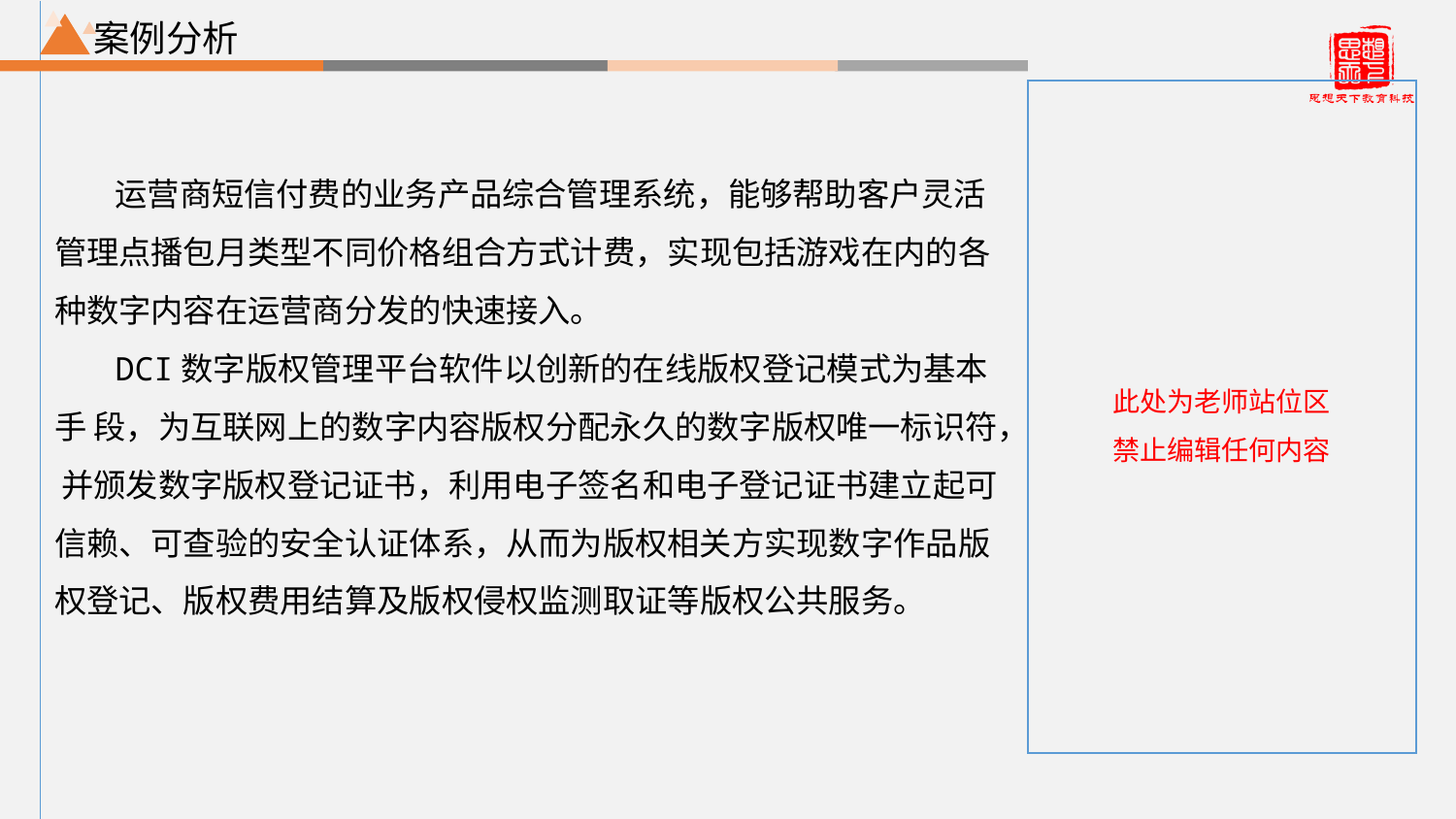

案例分析
运营商短信付费的业务产品综合管理系统，能够帮助客户灵活管理点播包月类型不同价格组合方式计费，实现包括游戏在内的各种数字内容在运营商分发的快速接入。
DCI数字版权管理平台软件以创新的在线版权登记模式为基本手 段，为互联网上的数字内容版权分配永久的数字版权唯一标识符， 并颁发数字版权登记证书，利用电子签名和电子登记证书建立起可信赖、可查验的安全认证体系，从而为版权相关方实现数字作品版权登记、版权费用结算及版权侵权监测取证等版权公共服务。

49